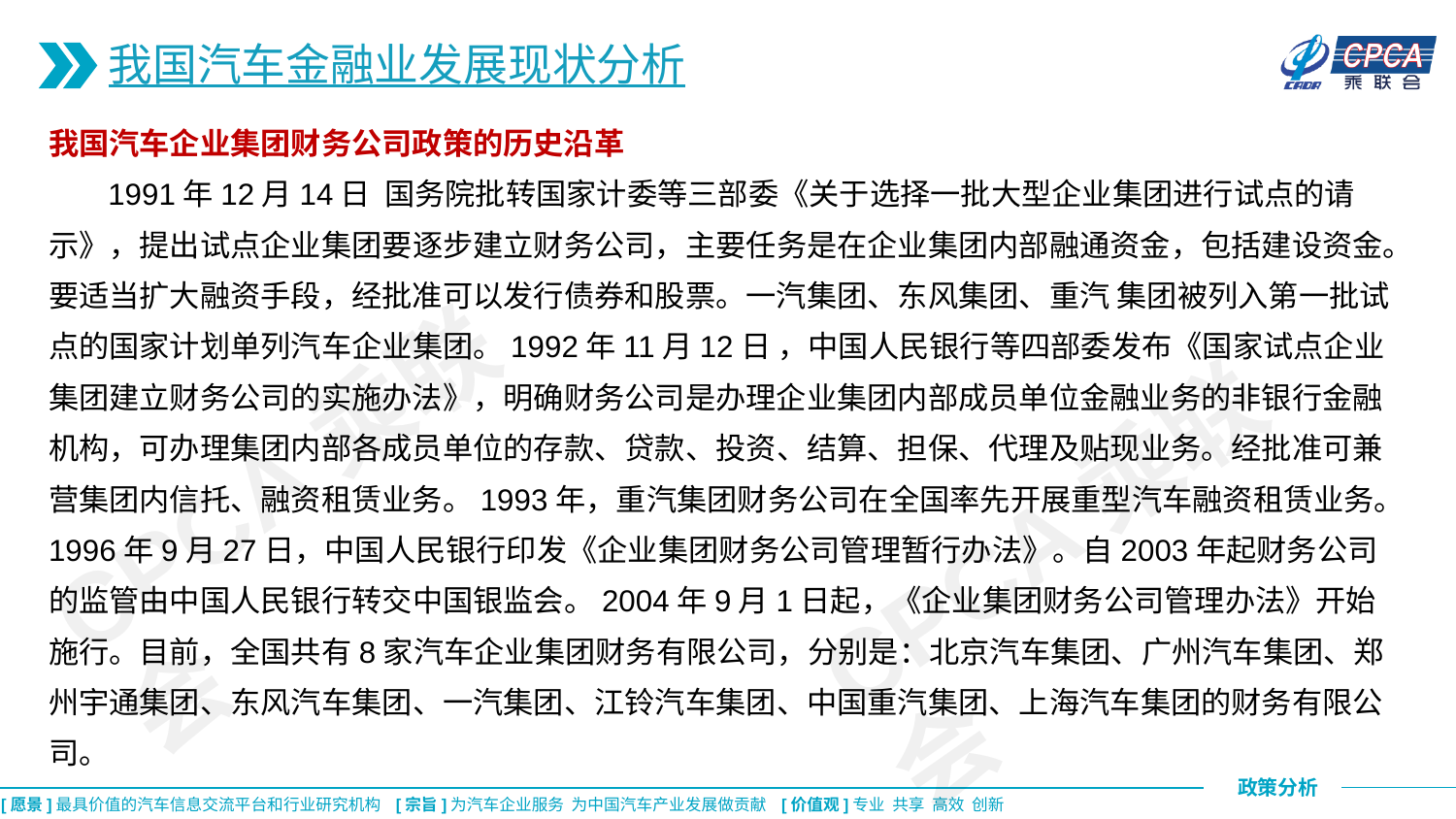

我国汽车金融业发展现状分析
我国汽车企业集团财务公司政策的历史沿革
       1991年12月14日  国务院批转国家计委等三部委《关于选择一批大型企业集团进行试点的请示》，提出试点企业集团要逐步建立财务公司，主要任务是在企业集团内部融通资金，包括建设资金。要适当扩大融资手段，经批准可以发行债券和股票。一汽集团、东风集团、重汽 集团被列入第一批试点的国家计划单列汽车企业集团。1992年11月12日 ，中国人民银行等四部委发布《国家试点企业集团建立财务公司的实施办法》，明确财务公司是办理企业集团内部成员单位金融业务的非银行金融机构，可办理集团内部各成员单位的存款、贷款、投资、结算、担保、代理及贴现业务。经批准可兼营集团内信托、融资租赁业务。1993年，重汽集团财务公司在全国率先开展重型汽车融资租赁业务。1996年9月27日，中国人民银行印发《企业集团财务公司管理暂行办法》。自2003年起财务公司的监管由中国人民银行转交中国银监会。2004年9月1日起，《企业集团财务公司管理办法》开始施行。目前，全国共有8家汽车企业集团财务有限公司，分别是：北京汽车集团、广州汽车集团、郑州宇通集团、东风汽车集团、一汽集团、江铃汽车集团、中国重汽集团、上海汽车集团的财务有限公司。
CPCA乘联会
CPCA乘联会